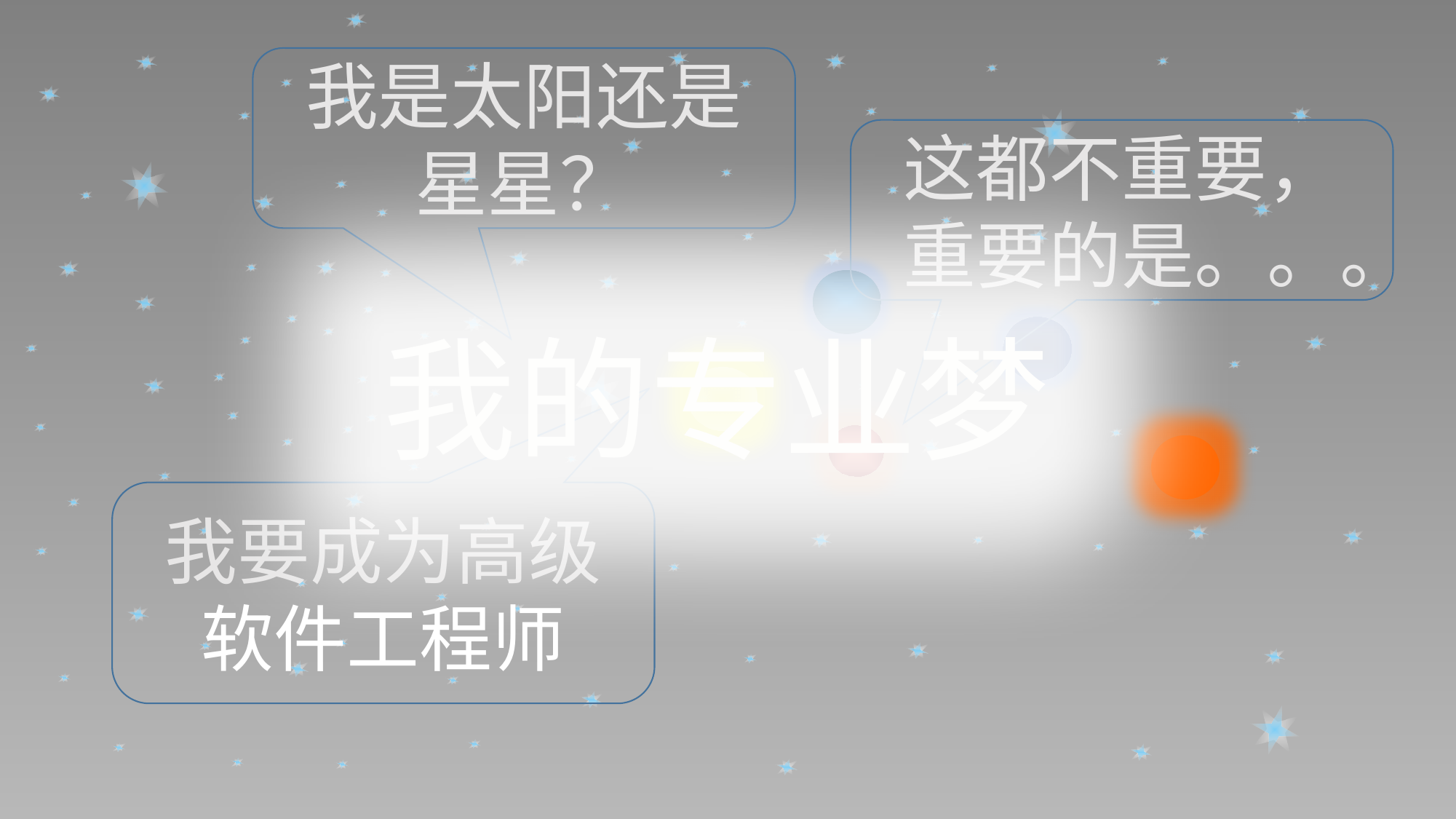

我是太阳还是星星？

这都不重要，重要的是。。。
#

我的专业梦

我要成为高级软件工程师